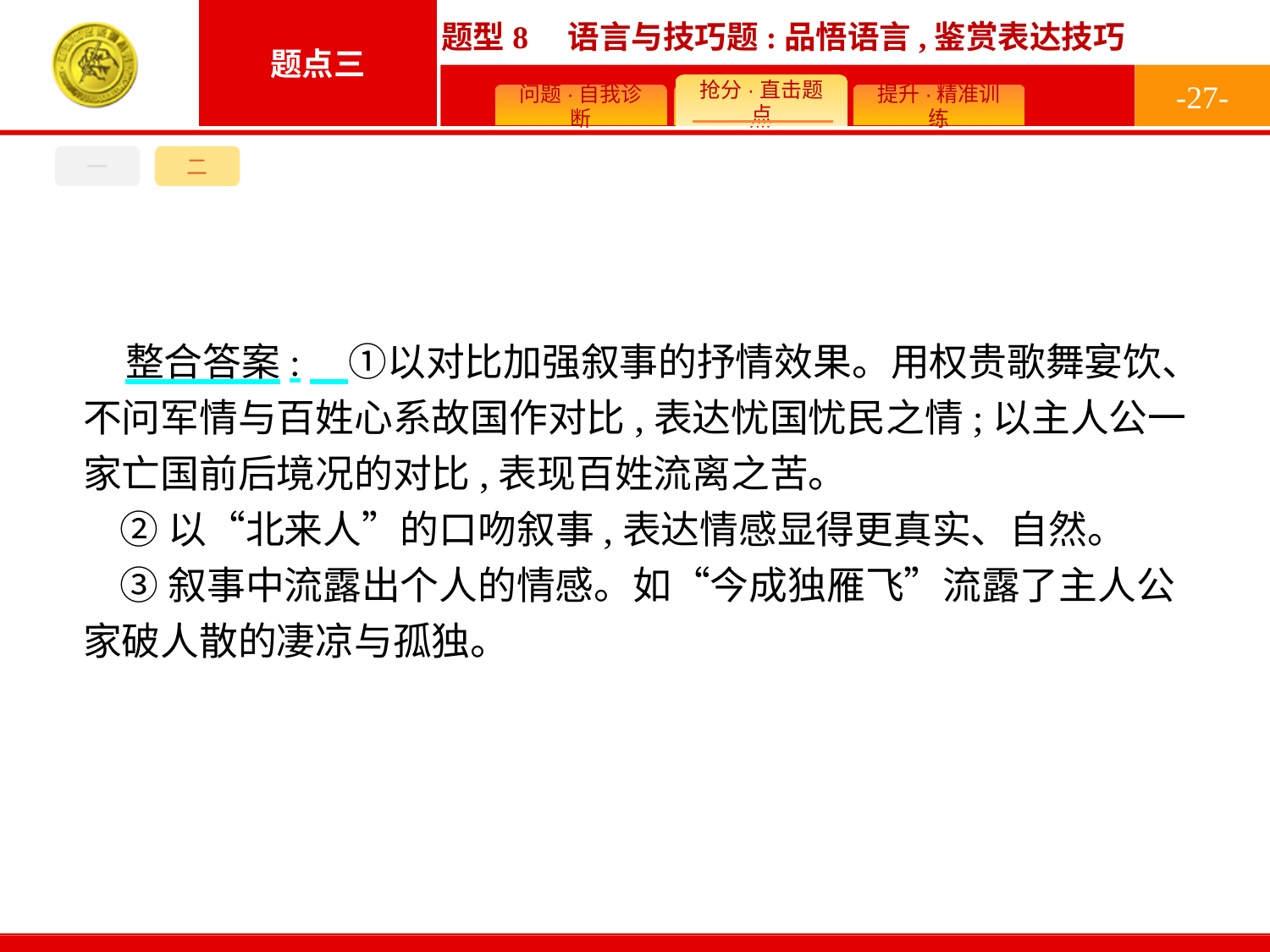

-27-
一
二
整合答案:　①以对比加强叙事的抒情效果。用权贵歌舞宴饮、不问军情与百姓心系故国作对比,表达忧国忧民之情;以主人公一家亡国前后境况的对比,表现百姓流离之苦。
②以“北来人”的口吻叙事,表达情感显得更真实、自然。
③叙事中流露出个人的情感。如“今成独雁飞”流露了主人公家破人散的凄凉与孤独。